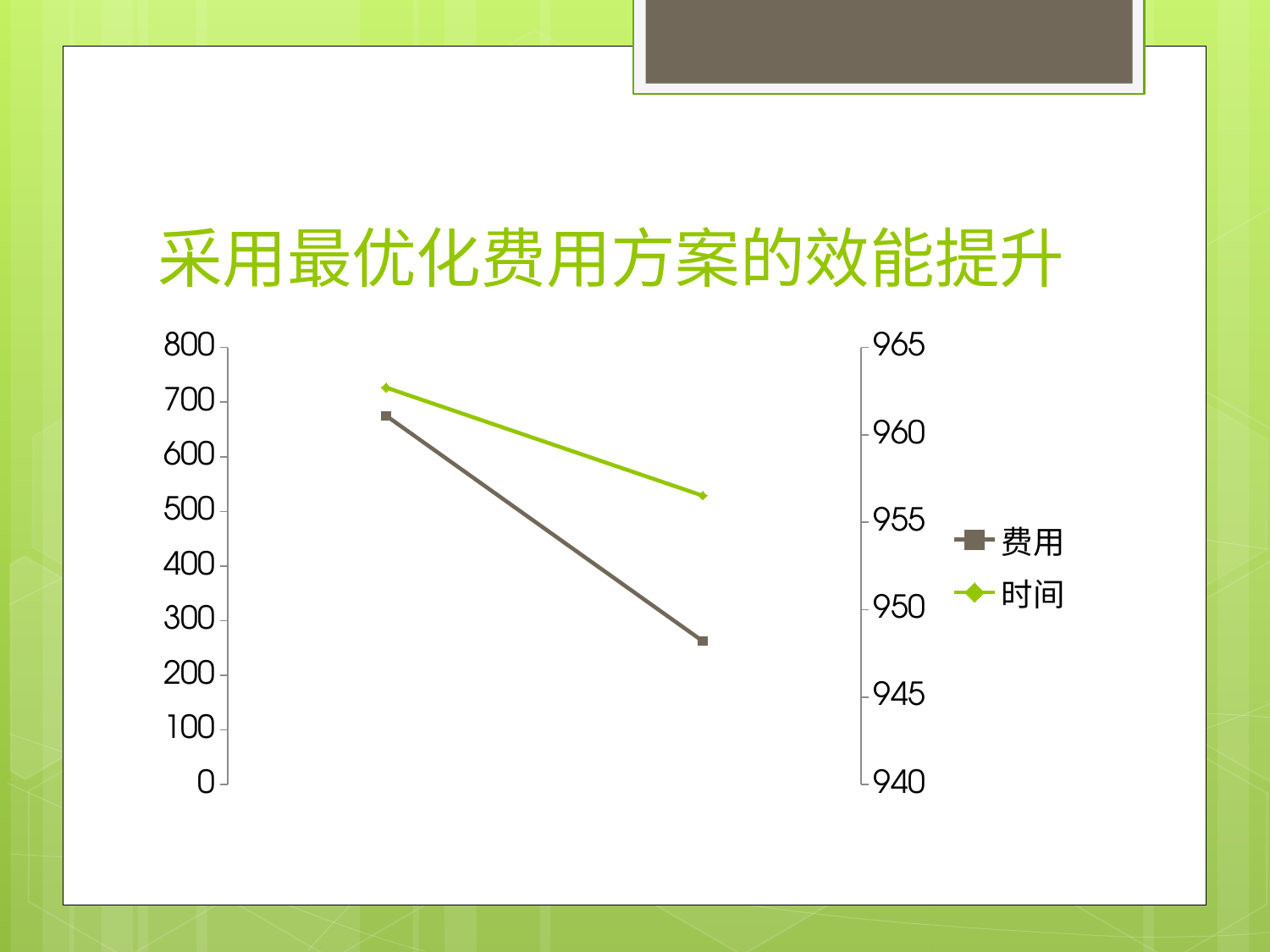

# 采用最优化费用方案的效能提升

### Chart

| Category | 费用 | 时间 |
|---|---|---|
| 单钻头 | 961.1 | 726.7 |
| 双钻头 | 948.2 | 528.81 |